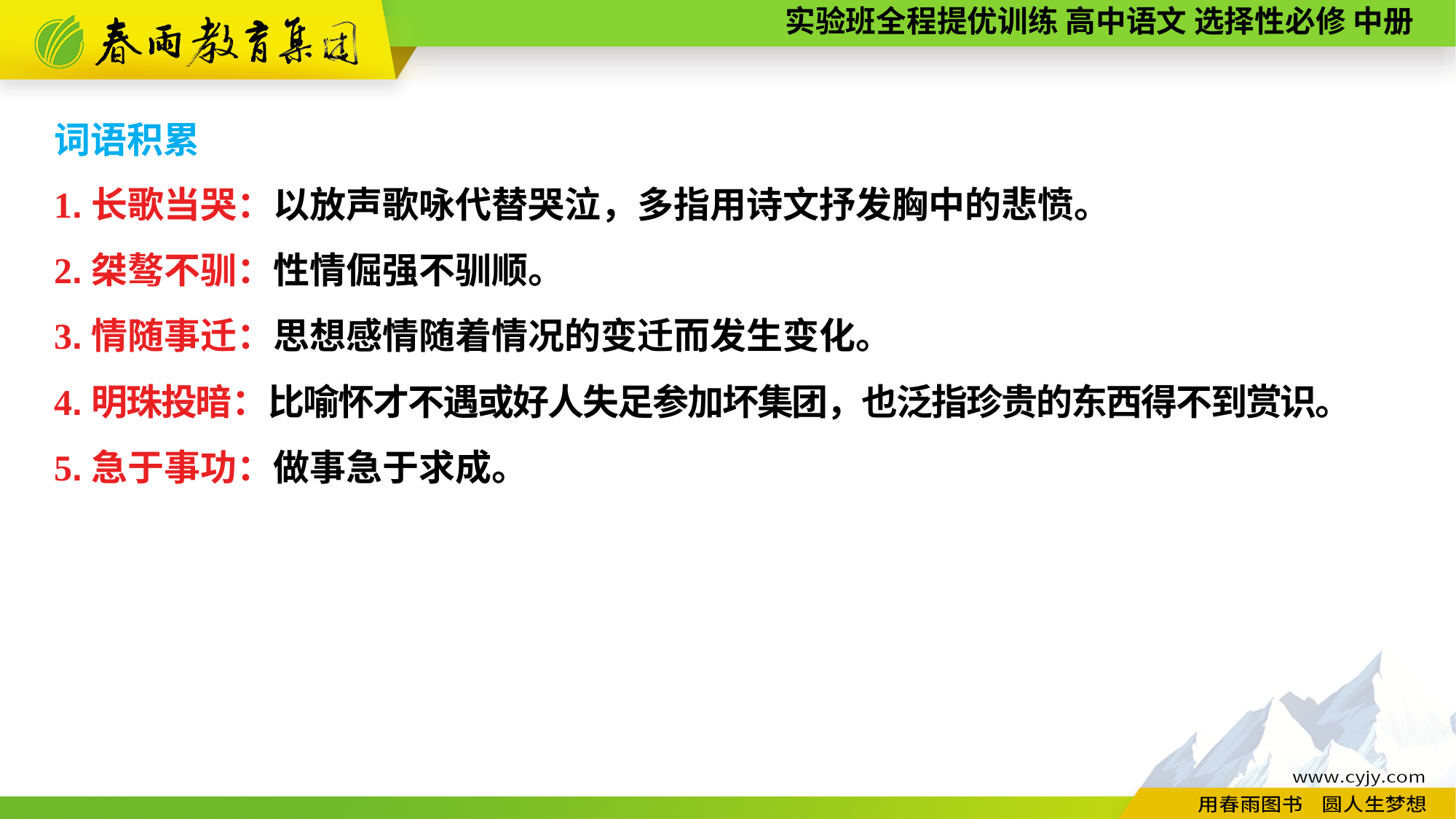

词语积累
1.长歌当哭：以放声歌咏代替哭泣，多指用诗文抒发胸中的悲愤。
2.桀骜不驯：性情倔强不驯顺。
3.情随事迁：思想感情随着情况的变迁而发生变化。
4.明珠投暗：比喻怀才不遇或好人失足参加坏集团，也泛指珍贵的东西得不到赏识。
5.急于事功：做事急于求成。